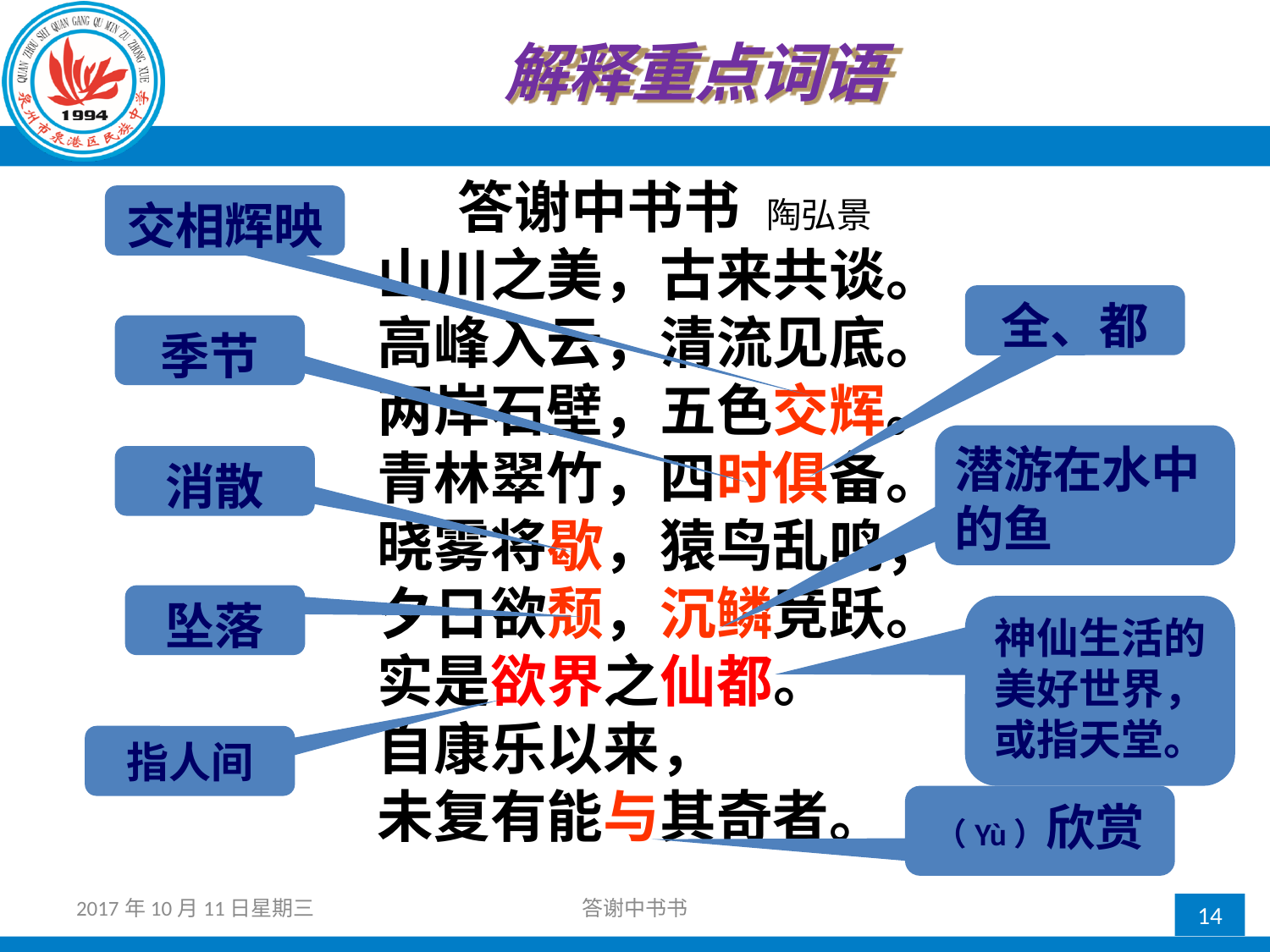

解释重点词语
答谢中书书  陶弘景
山川之美，古来共谈。
高峰入云，清流见底。
两岸石壁，五色交辉。
青林翠竹，四时俱备。
晓雾将歇，猿鸟乱鸣；
夕日欲颓，沉鳞竞跃。
实是欲界之仙都。
自康乐以来，
未复有能与其奇者。
交相辉映
全、都
季节
潜游在水中的鱼
消散
坠落
神仙生活的美好世界，或指天堂。
指人间
（Yù）欣赏
2017年10月11日星期三
答谢中书书